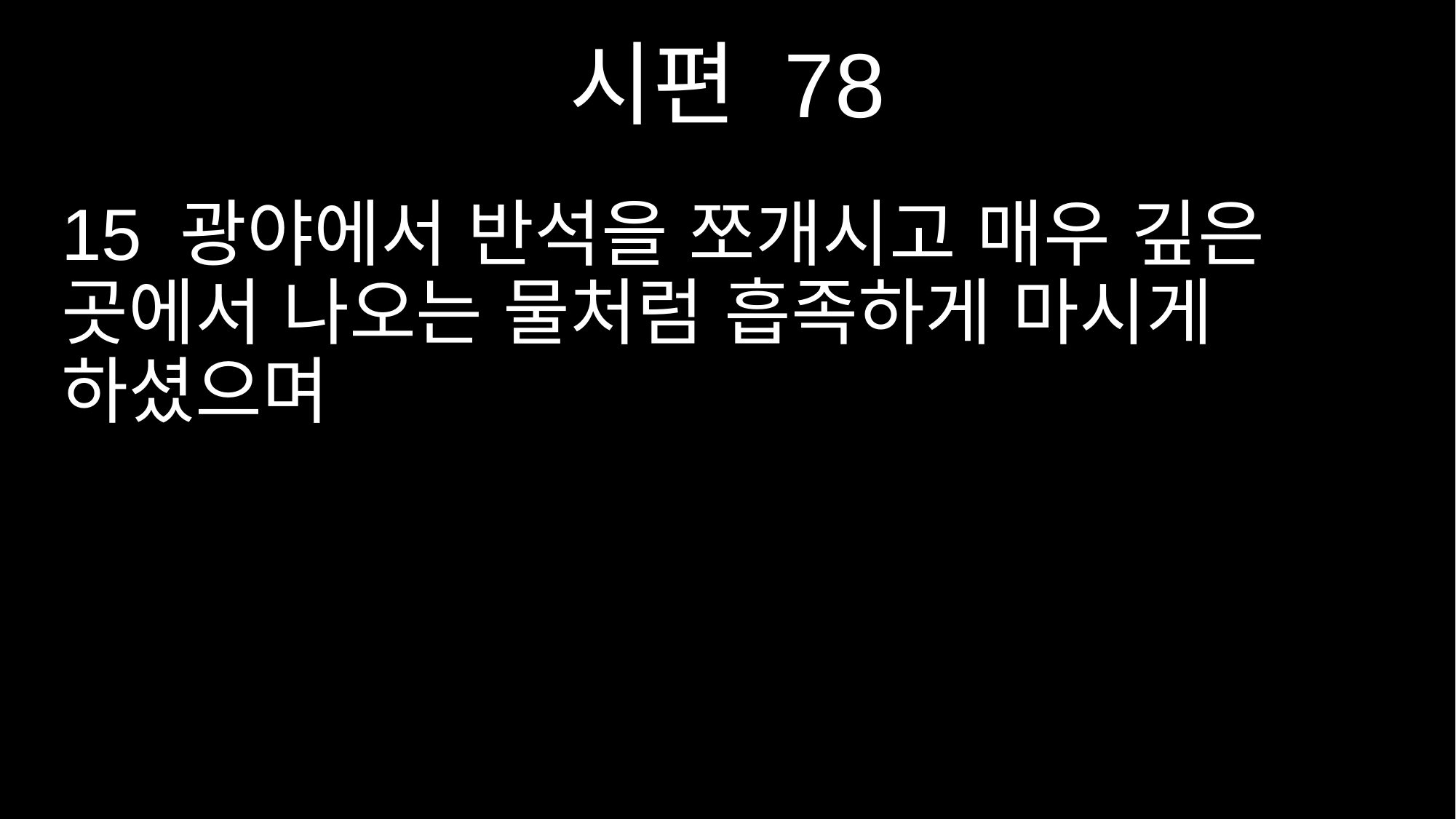

시편 78
15 광야에서 반석을 쪼개시고 매우 깊은 곳에서 나오는 물처럼 흡족하게 마시게 하셨으며